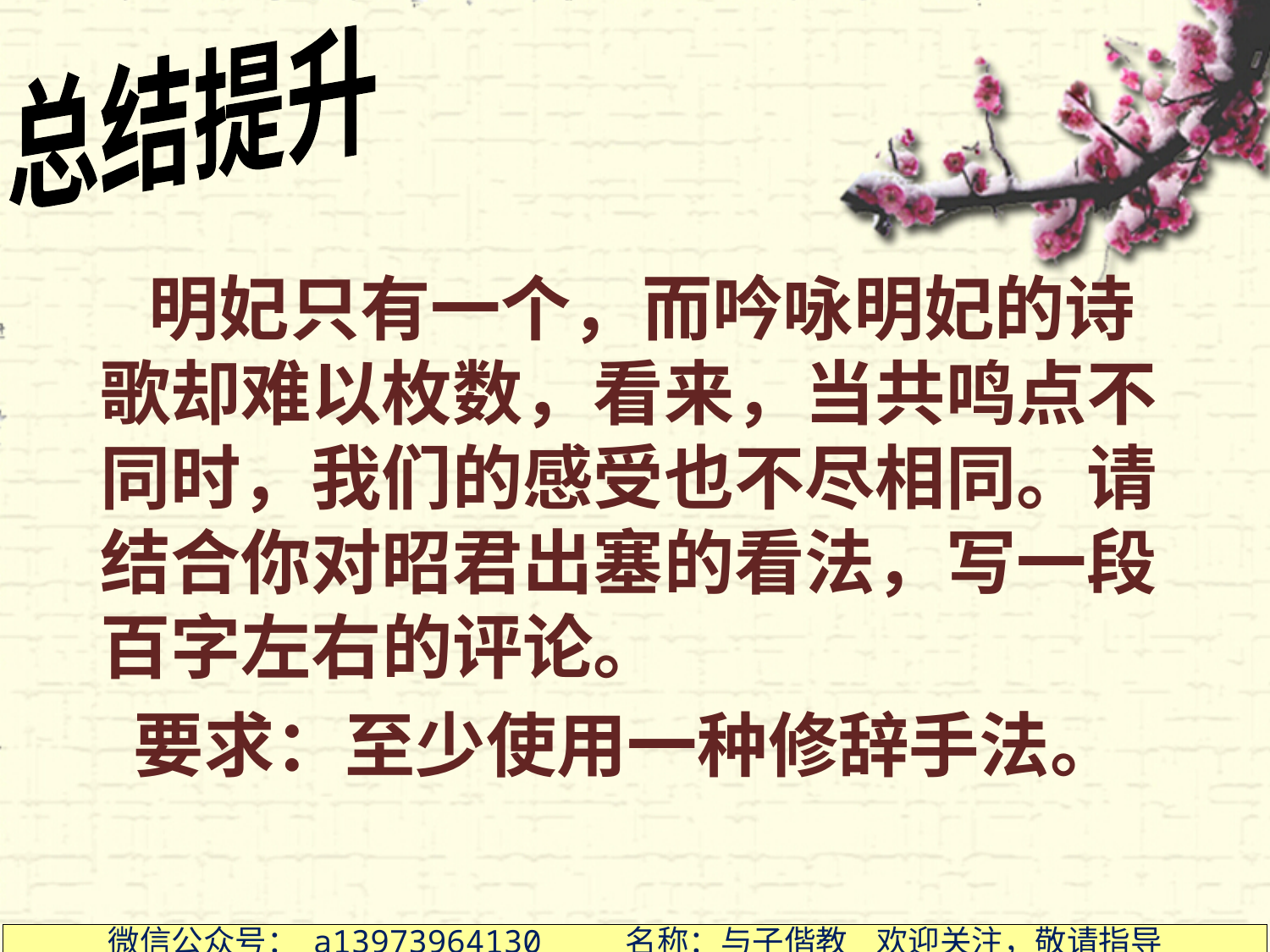

总结提升
     明妃只有一个，而吟咏明妃的诗歌却难以枚数，看来，当共鸣点不同时，我们的感受也不尽相同。请结合你对昭君出塞的看法，写一段百字左右的评论。
    要求：至少使用一种修辞手法。
微信公众号： a13973964130    名称：与子偕教    欢迎关注，敬请指导